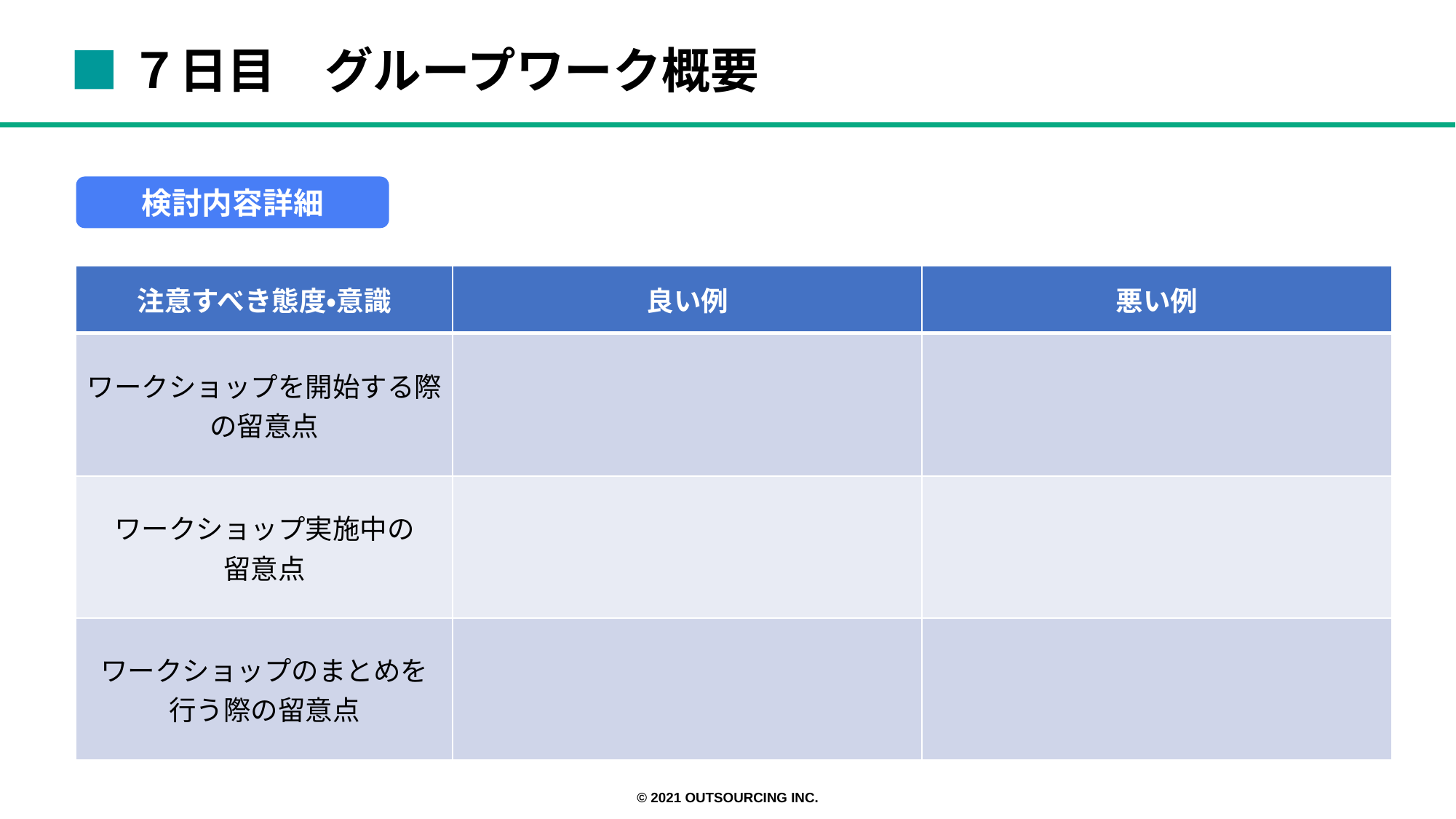

■７日目　グループワーク概要
検討内容詳細
| 注意すべき態度・意識 | 良い例 | 悪い例 |
| --- | --- | --- |
| ワークショップを開始する際の留意点 |  |  |
| ワークショップ実施中の 留意点 |  |  |
| ワークショップのまとめを 行う際の留意点 |  |  |
© 2021 OUTSOURCING Inc.